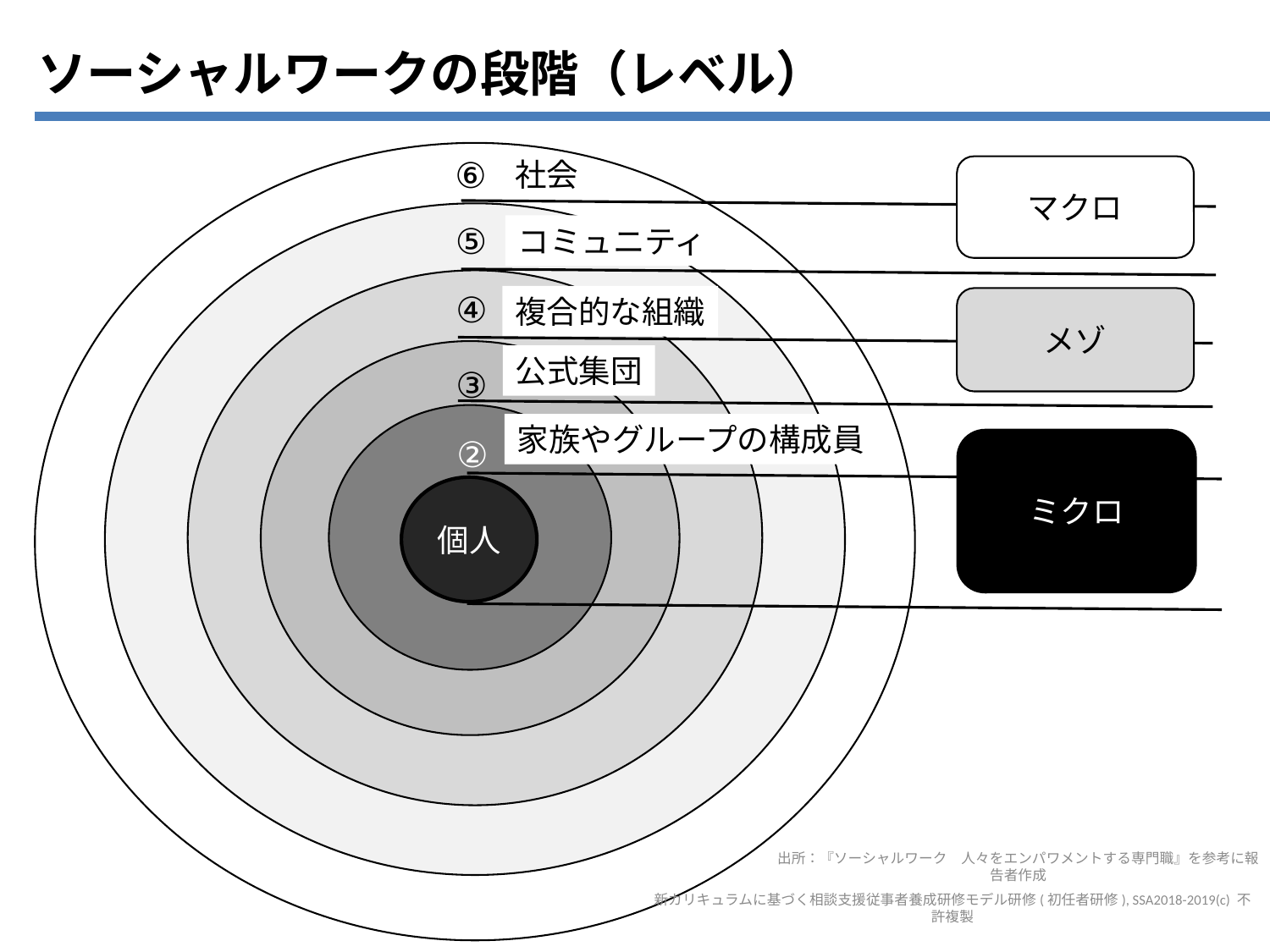

ソーシャルワークの段階（レベル）

⑥
社会
マクロ

⑤

④

③

②
個人
コミュニティ
複合的な組織
メゾ
公式集団
家族やグループの構成員
ミクロ
出所：『ソーシャルワーク　人々をエンパワメントする専門職』を参考に報告者作成
新カリキュラムに基づく相談支援従事者養成研修モデル研修(初任者研修), SSA2018-2019(c) 不許複製